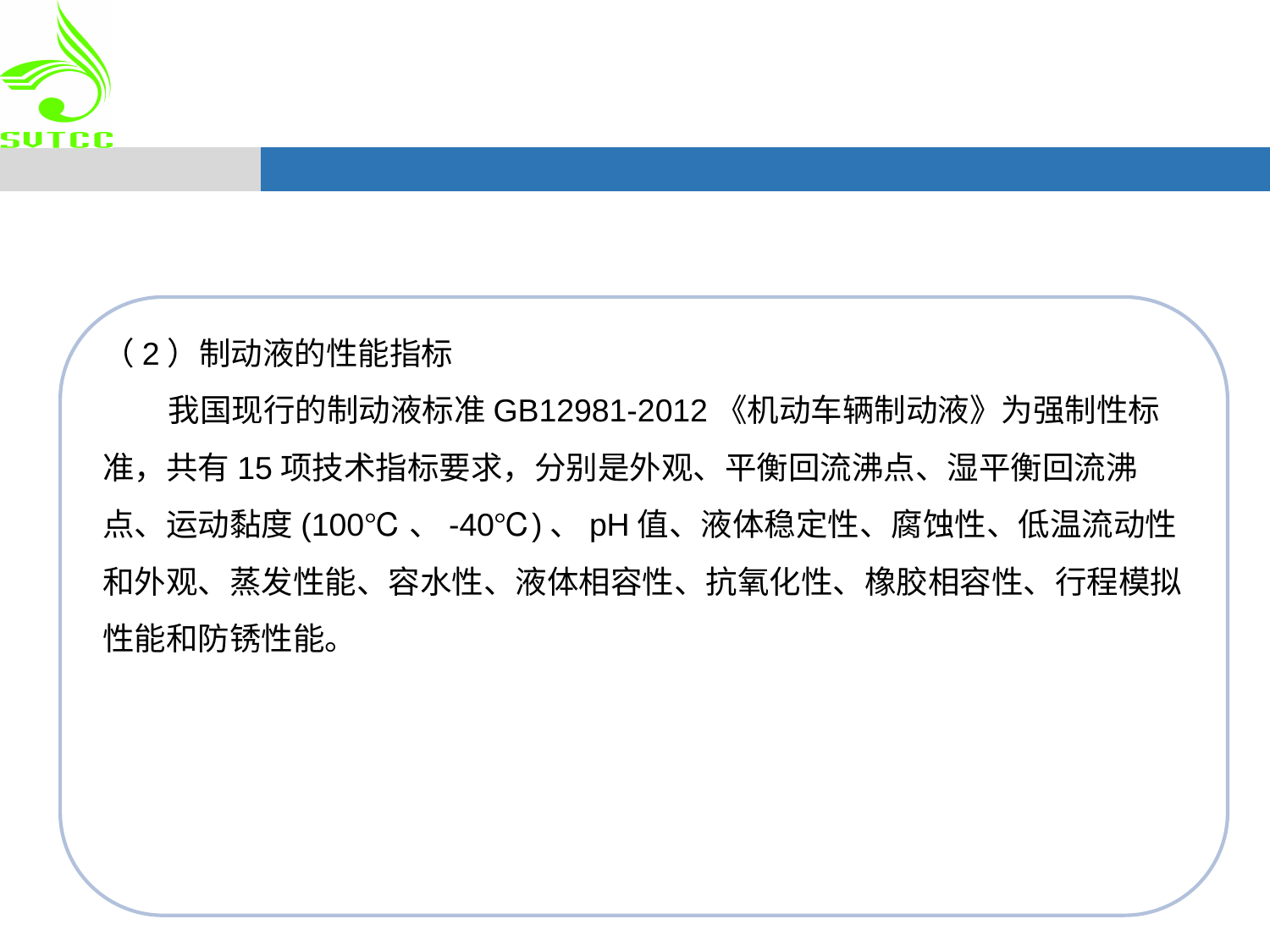

（2）制动液的性能指标
        我国现行的制动液标准GB12981-2012《机动车辆制动液》为强制性标准，共有15项技术指标要求，分别是外观、平衡回流沸点、湿平衡回流沸点、运动黏度(100℃、-40℃)、pH值、液体稳定性、腐蚀性、低温流动性和外观、蒸发性能、容水性、液体相容性、抗氧化性、橡胶相容性、行程模拟性能和防锈性能。